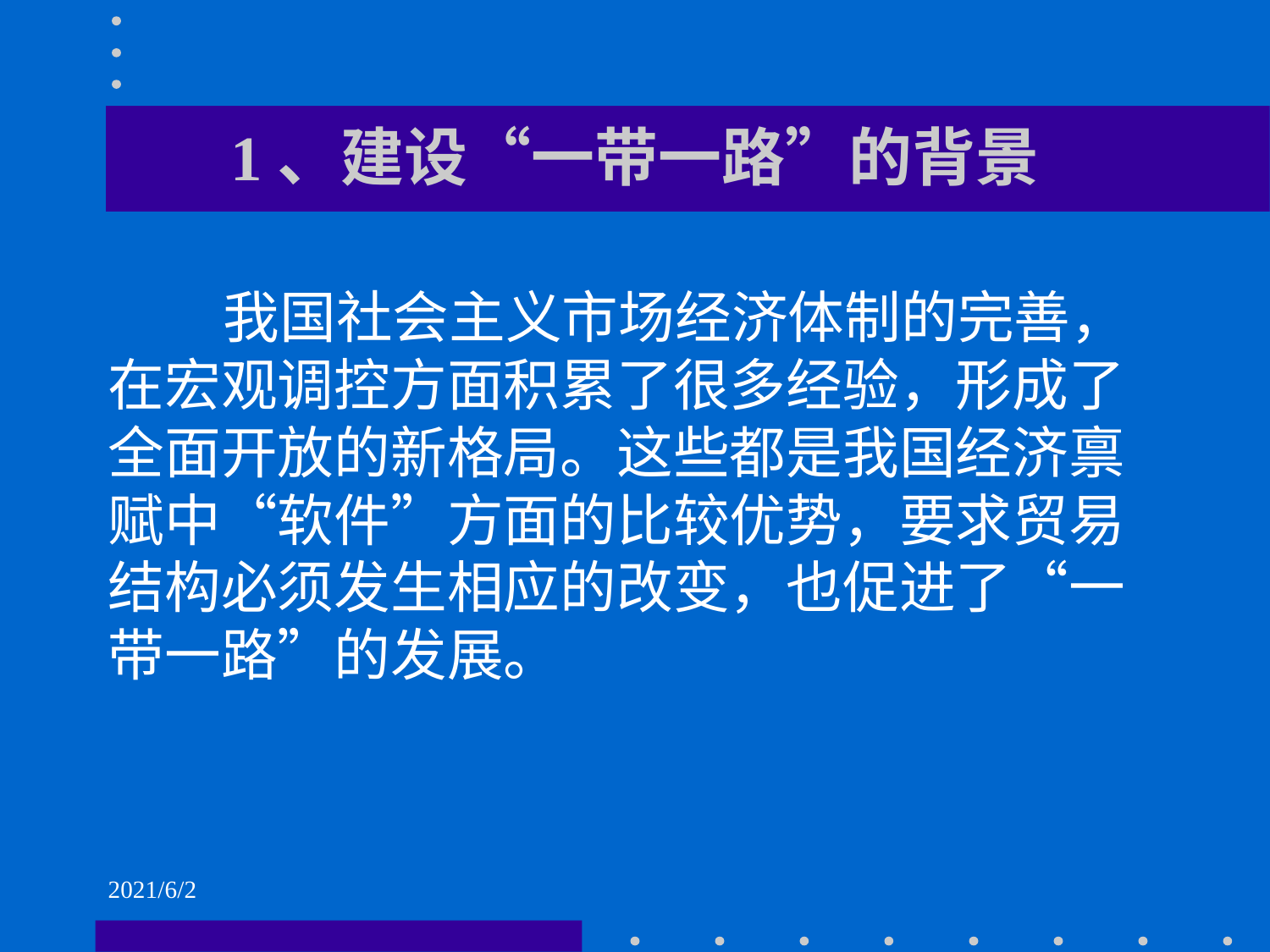

# 1、建设“一带一路”的背景
        我国社会主义市场经济体制的完善，在宏观调控方面积累了很多经验，形成了全面开放的新格局。这些都是我国经济禀赋中“软件”方面的比较优势，要求贸易结构必须发生相应的改变，也促进了“一带一路”的发展。

2021/6/2